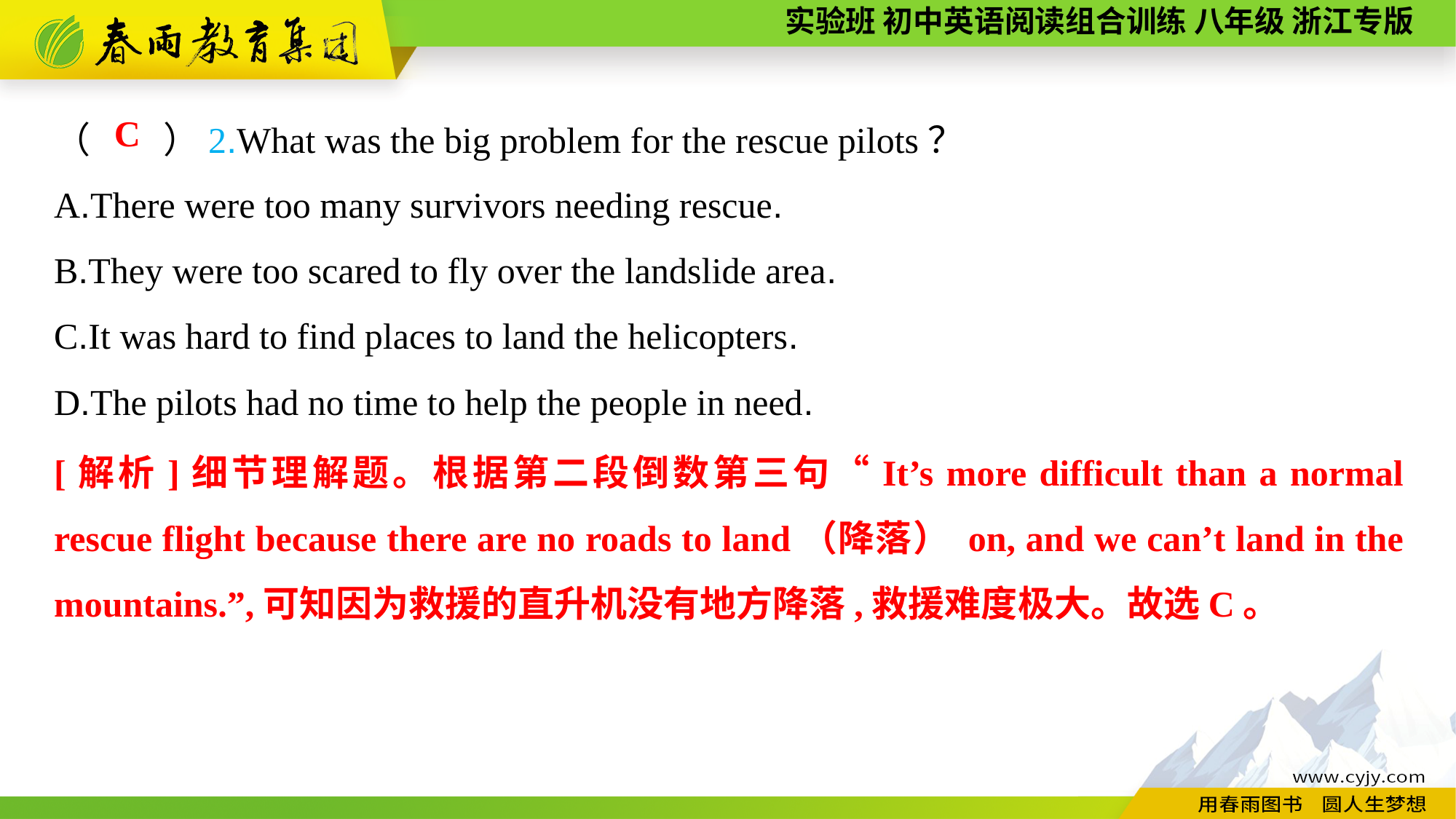

（　　）2.What was the big problem for the rescue pilots？
A.There were too many survivors needing rescue.
B.They were too scared to fly over the landslide area.
C.It was hard to find places to land the helicopters.
D.The pilots had no time to help the people in need.
C
[解析]细节理解题。根据第二段倒数第三句“It’s more difficult than a normal rescue flight because there are no roads to land（降落） on, and we can’t land in the mountains.”,可知因为救援的直升机没有地方降落,救援难度极大。故选C。